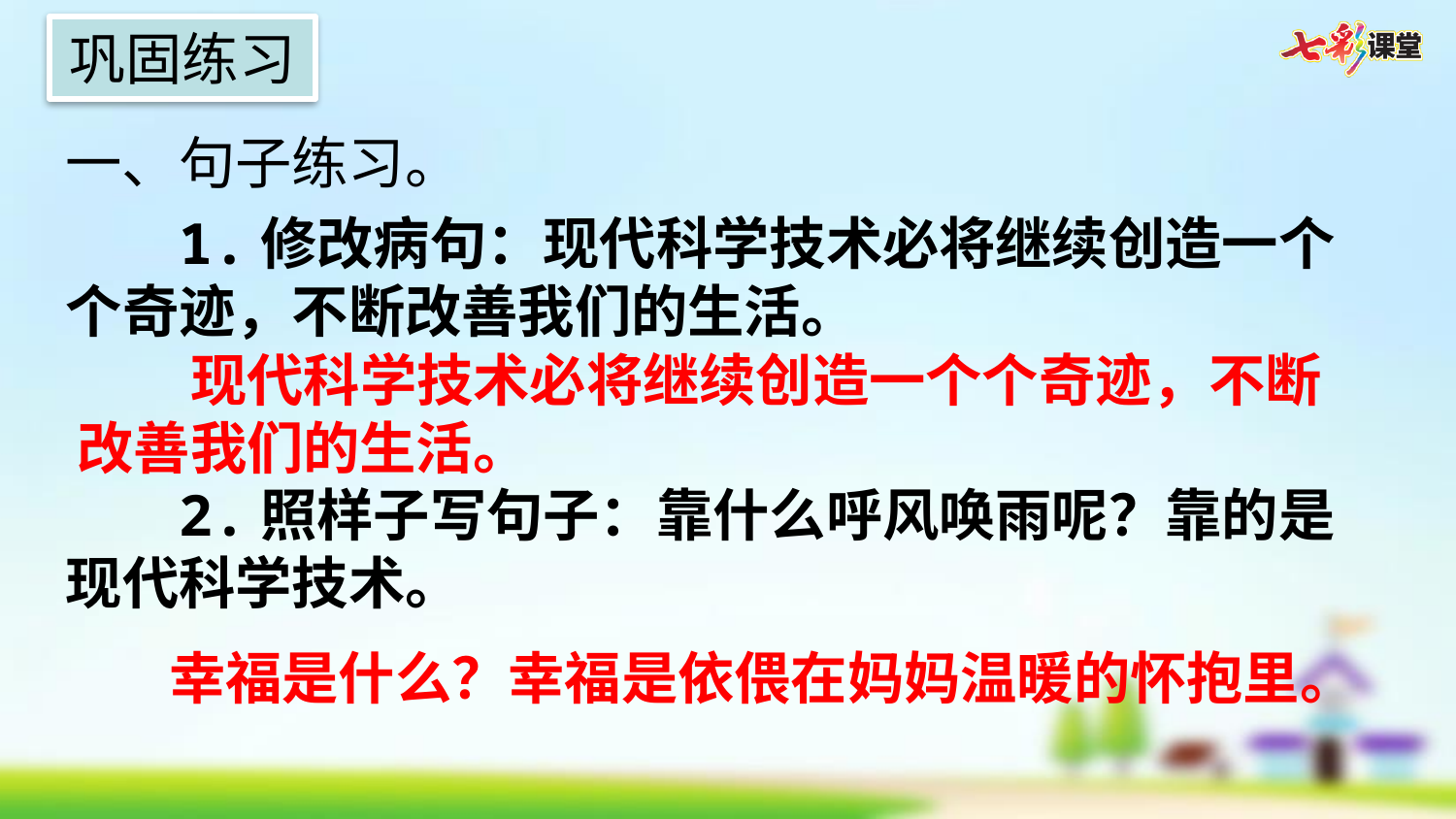

巩固练习
一、句子练习。
1.修改病句：现代科学技术必将继续创造一个个奇迹，不断改善我们的生活。

2.照样子写句子：靠什么呼风唤雨呢？靠的是现代科学技术。

现代科学技术必将继续创造一个个奇迹，不断改善我们的生活。
幸福是什么？幸福是依偎在妈妈温暖的怀抱里。